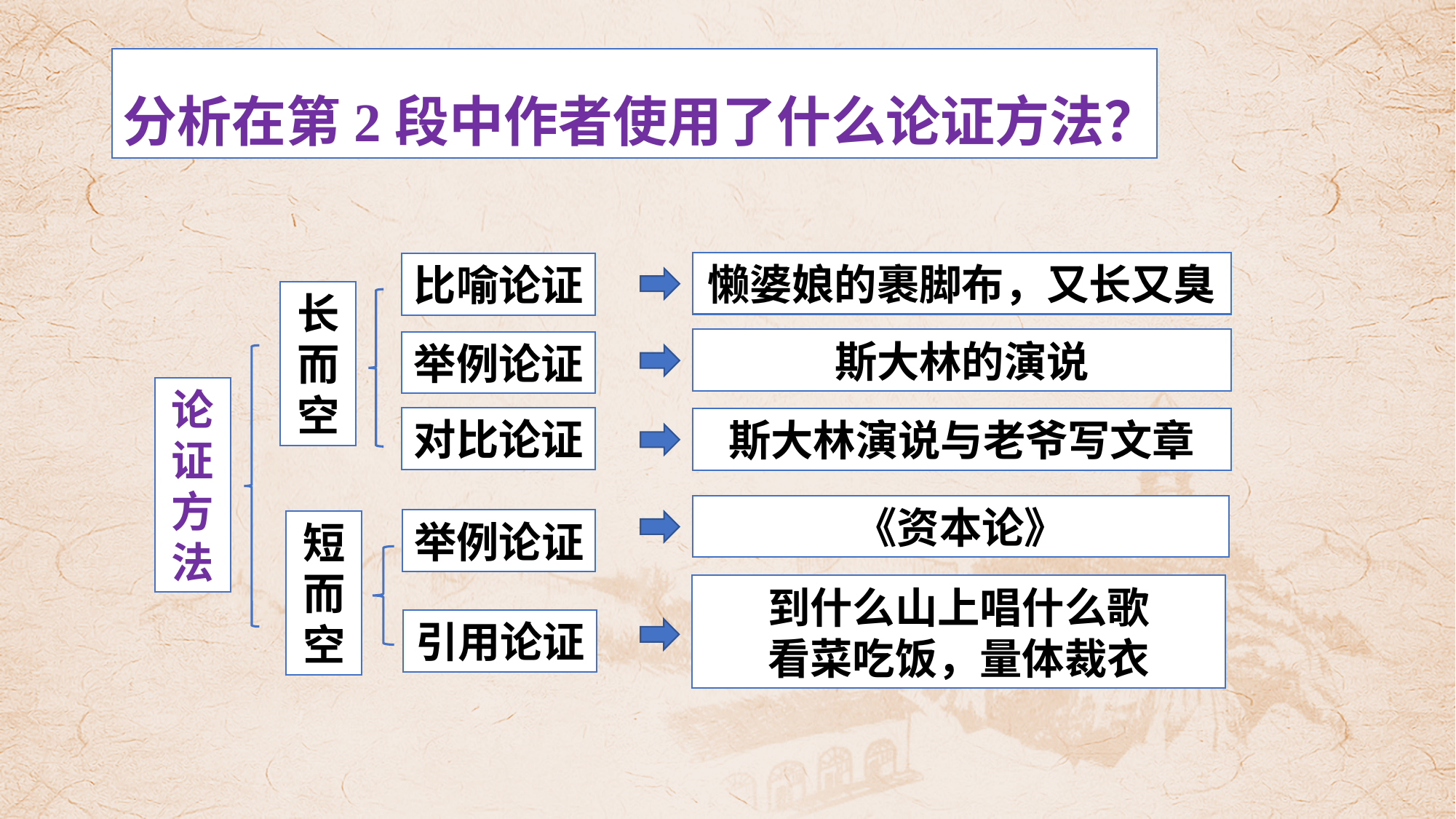

分析在第2段中作者使用了什么论证方法？
懒婆娘的裹脚布，又长又臭

比喻论证
长而空

斯大林的演说

举例论证

论证方法
对比论证
斯大林演说与老爷写文章

《资本论》

举例论证
短而空

到什么山上唱什么歌
看菜吃饭，量体裁衣

引用论证